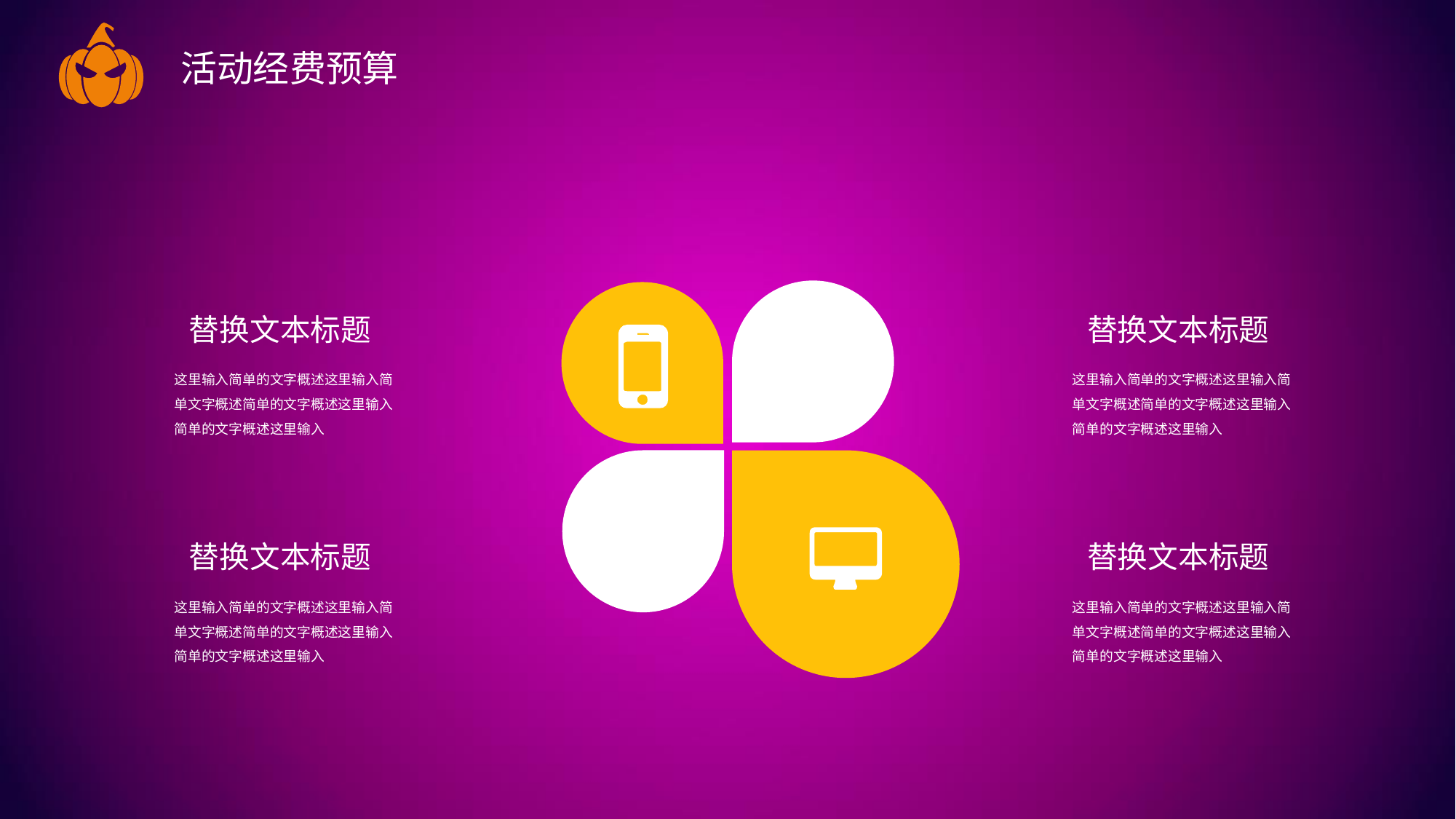

活动经费预算

替换文本标题
这里输入简单的文字概述这里输入简单文字概述简单的文字概述这里输入简单的文字概述这里输入
替换文本标题
这里输入简单的文字概述这里输入简单文字概述简单的文字概述这里输入简单的文字概述这里输入
替换文本标题
这里输入简单的文字概述这里输入简单文字概述简单的文字概述这里输入简单的文字概述这里输入
替换文本标题
这里输入简单的文字概述这里输入简单文字概述简单的文字概述这里输入简单的文字概述这里输入